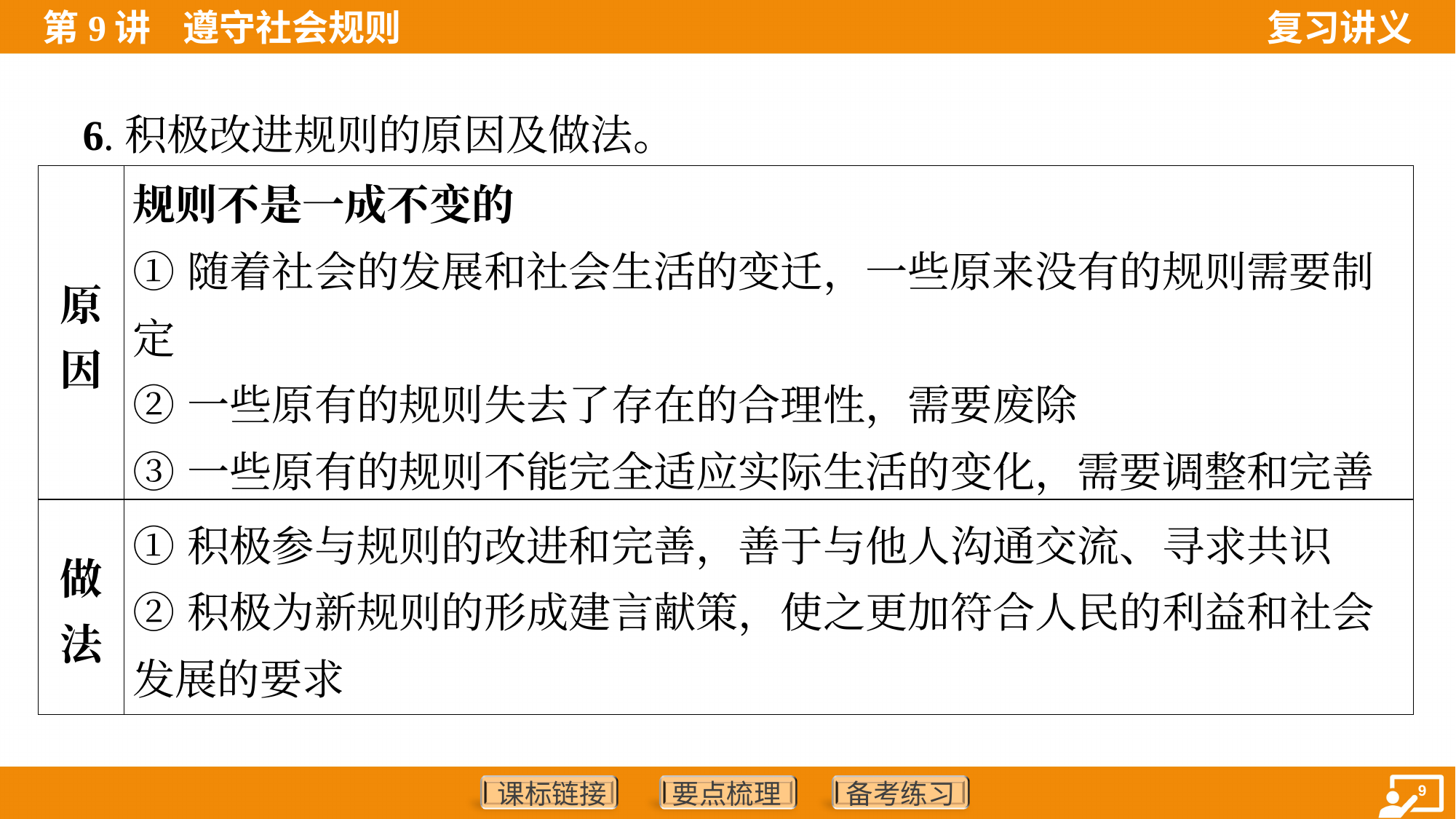

6.积极改进规则的原因及做法。
| 原因 | 规则不是一成不变的 ①随着社会的发展和社会生活的变迁，一些原来没有的规则需要制定 ②一些原有的规则失去了存在的合理性，需要废除 ③一些原有的规则不能完全适应实际生活的变化，需要调整和完善 |
| --- | --- |
| 做法 | ①积极参与规则的改进和完善，善于与他人沟通交流、寻求共识 ②积极为新规则的形成建言献策，使之更加符合人民的利益和社会发展的要求 |